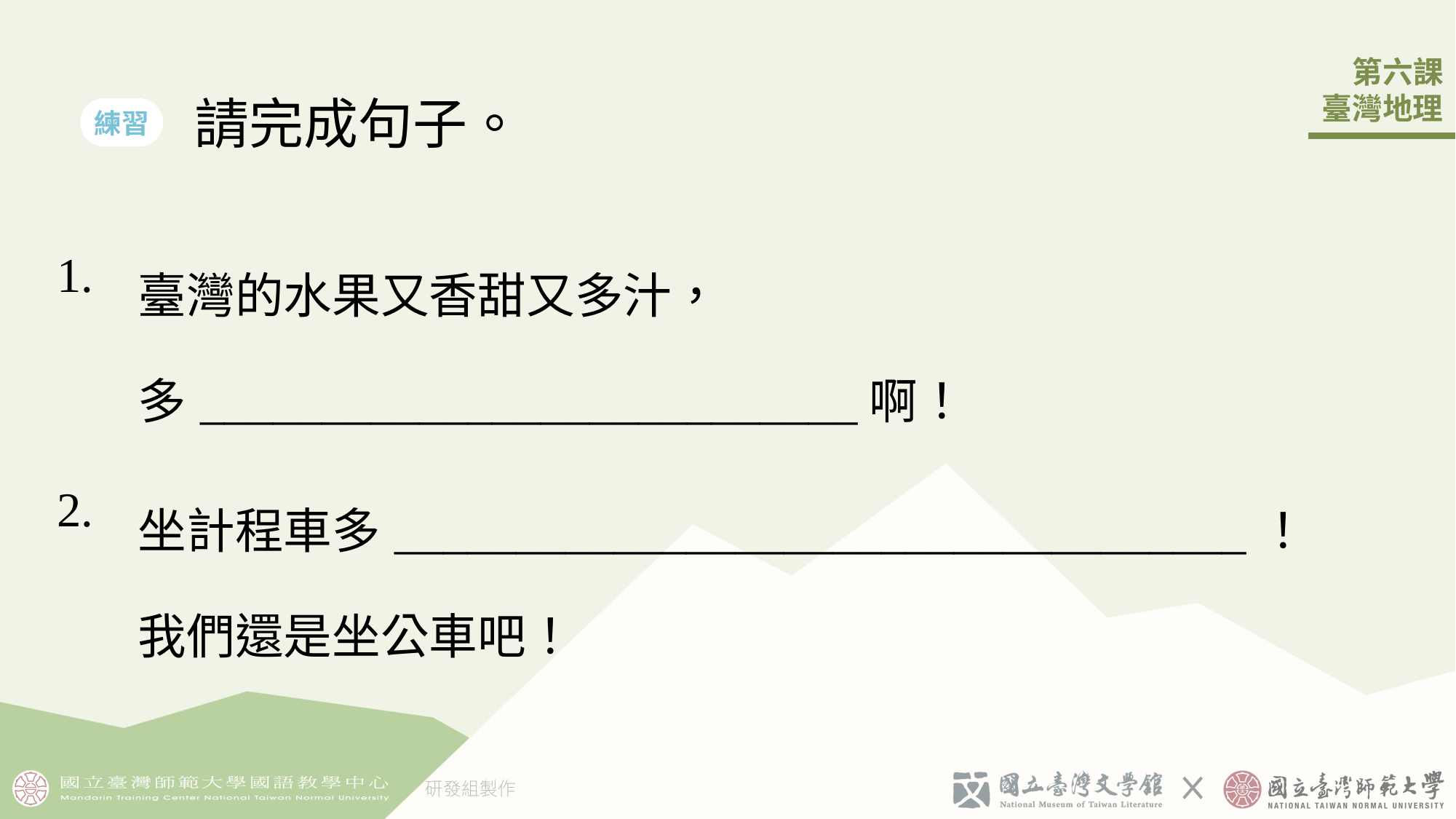

請完成句子。
練習
| 1. | 臺灣的水果又香甜又多汁， 多\_\_\_\_\_\_\_\_\_\_\_\_\_\_\_\_\_\_\_\_\_\_\_\_\_\_\_啊！ |
| --- | --- |
| 2. | 坐計程車多\_\_\_\_\_\_\_\_\_\_\_\_\_\_\_\_\_\_\_\_\_\_\_\_\_\_\_\_\_\_\_\_\_\_\_！ 我們還是坐公車吧！ |